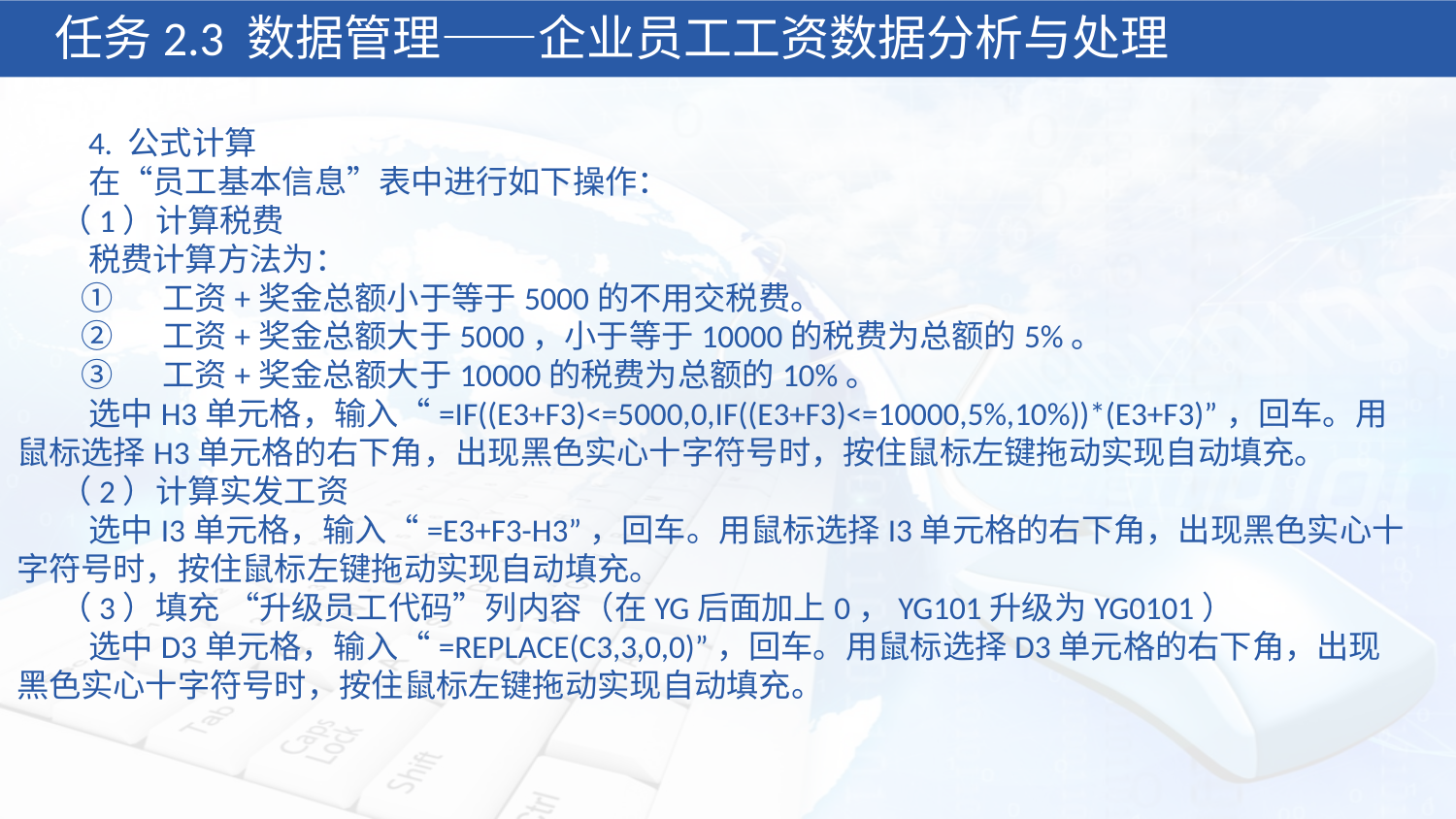

任务2.3 数据管理——企业员工工资数据分析与处理
    4. 公式计算
   在“员工基本信息”表中进行如下操作：
（1）计算税费
   税费计算方法为：
   ①	工资+奖金总额小于等于5000的不用交税费。
   ②	工资+奖金总额大于5000，小于等于10000的税费为总额的5%。
   ③	工资+奖金总额大于10000的税费为总额的10%。
   选中H3单元格，输入“=IF((E3+F3)<=5000,0,IF((E3+F3)<=10000,5%,10%))*(E3+F3)”，回车。用鼠标选择H3单元格的右下角，出现黑色实心十字符号时，按住鼠标左键拖动实现自动填充。
（2）计算实发工资
   选中I3单元格，输入“=E3+F3-H3”，回车。用鼠标选择I3单元格的右下角，出现黑色实心十字符号时，按住鼠标左键拖动实现自动填充。
（3）填充 “升级员工代码”列内容（在YG后面加上0，YG101升级为YG0101）
   选中D3单元格，输入“=REPLACE(C3,3,0,0)”，回车。用鼠标选择D3单元格的右下角，出现黑色实心十字符号时，按住鼠标左键拖动实现自动填充。